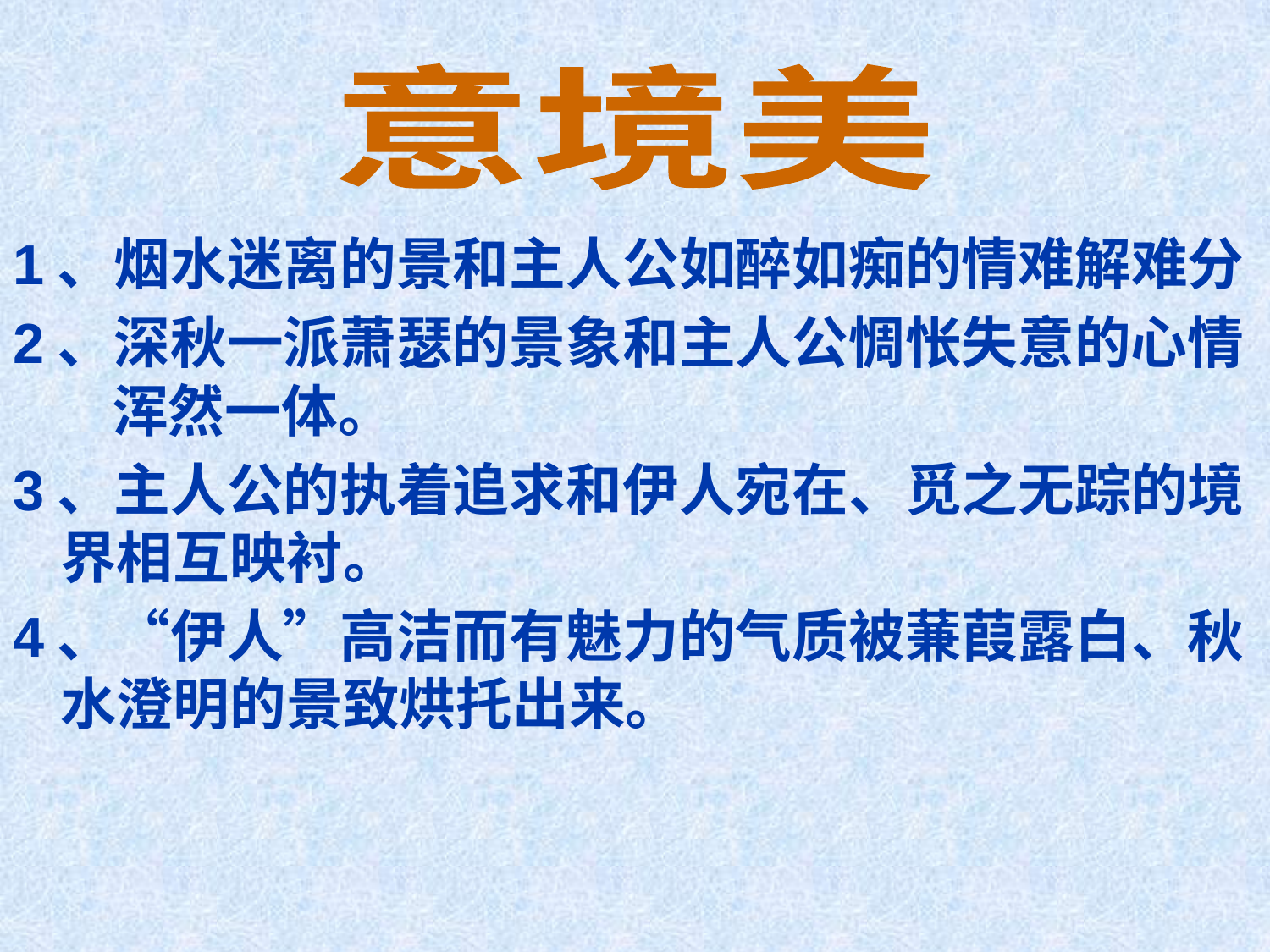

意境美
1、烟水迷离的景和主人公如醉如痴的情难解难分
2、深秋一派萧瑟的景象和主人公惆怅失意的心情     浑然一体。
3、主人公的执着追求和伊人宛在、觅之无踪的境界相互映衬。
4、“伊人”高洁而有魅力的气质被蒹葭露白、秋水澄明的景致烘托出来。